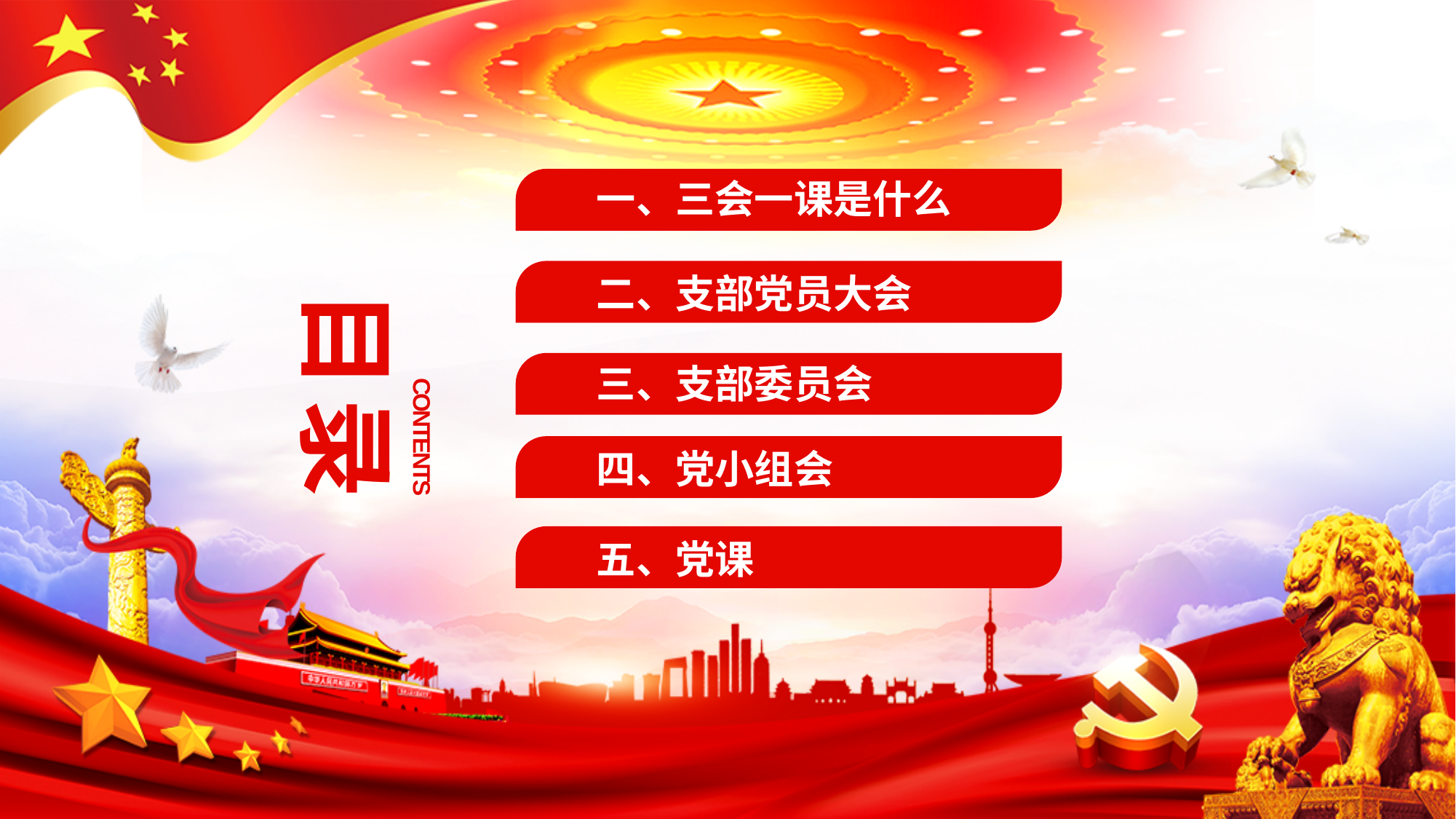

一、三会一课是什么

二、支部党员大会
目录
CONTENTS

三、支部委员会

四、党小组会

五、党课